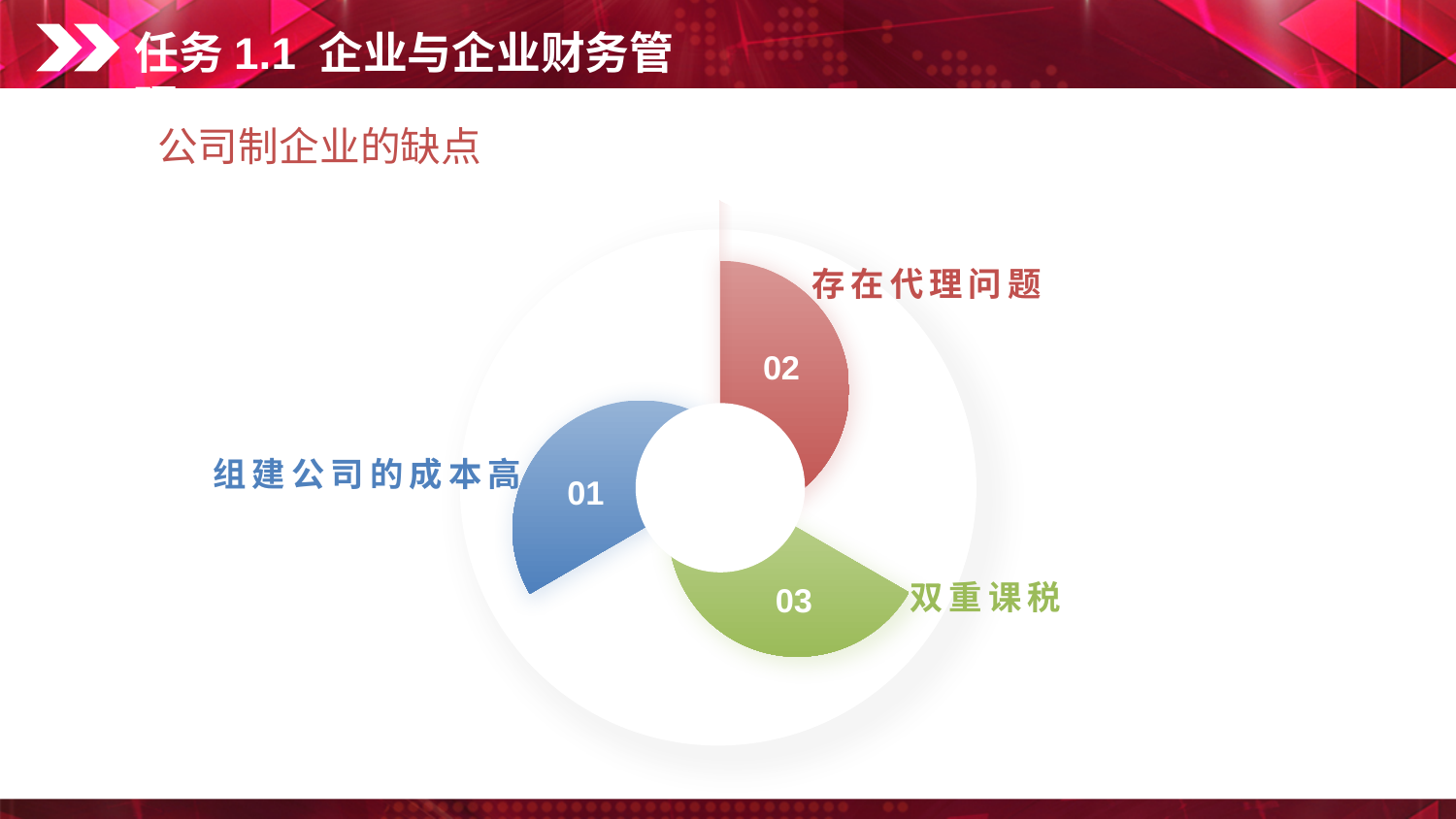

任务1.1 企业与企业财务管理

公司制企业的缺点

存在代理问题

02

01

组建公司的成本高

03
双重课税